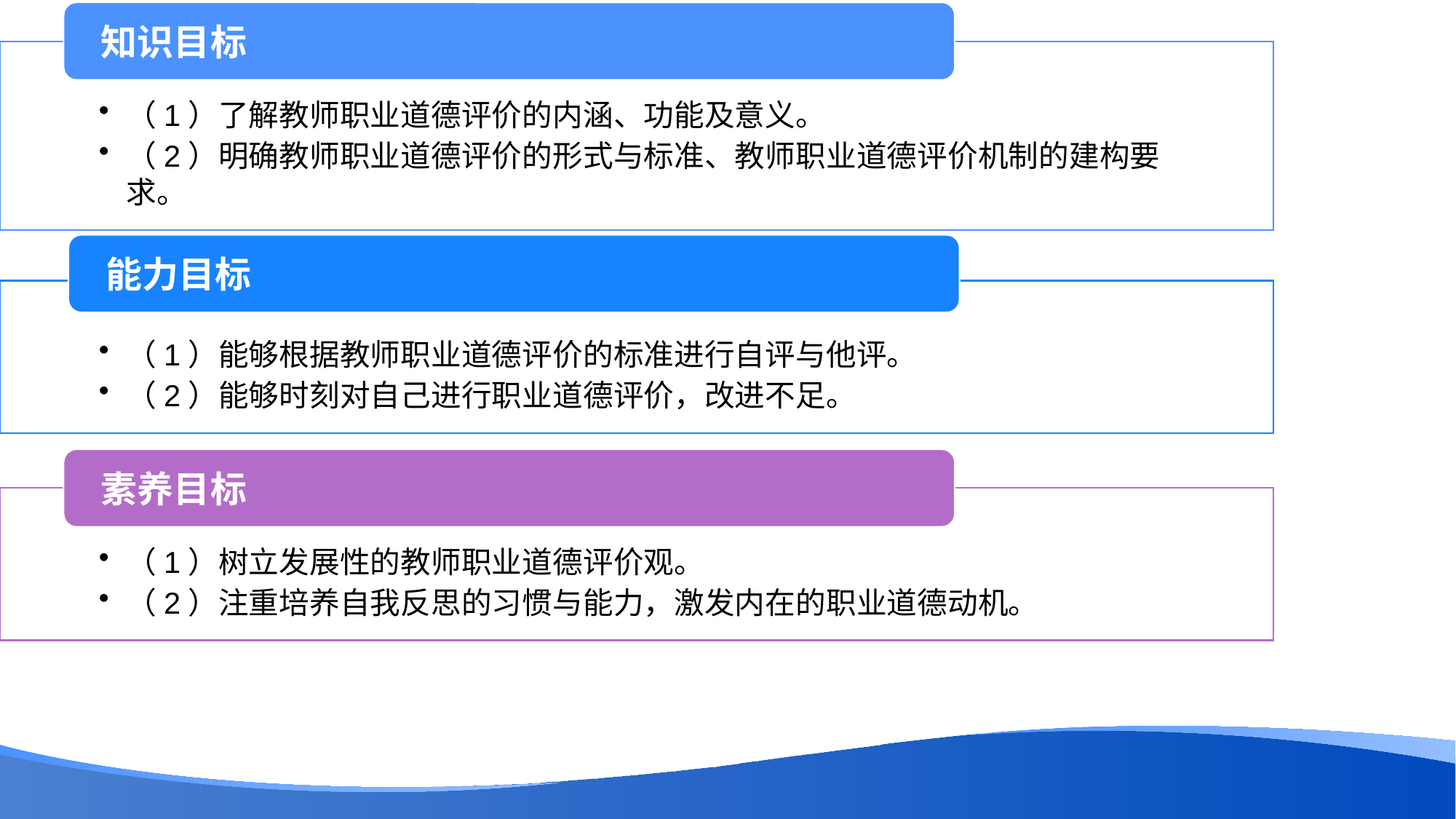

# 学习目标
（1）了解教师职业道德评价的内涵、功能及意义。
（2）明确教师职业道德评价的形式与标准、教师职业道德评价机制的建构要求。
知识目标
（1）能够根据教师职业道德评价的标准进行自评与他评。
（2）能够时刻对自己进行职业道德评价，改进不足。
能力目标
（1）树立发展性的教师职业道德评价观。
（2）注重培养自我反思的习惯与能力，激发内在的职业道德动机。
素养目标